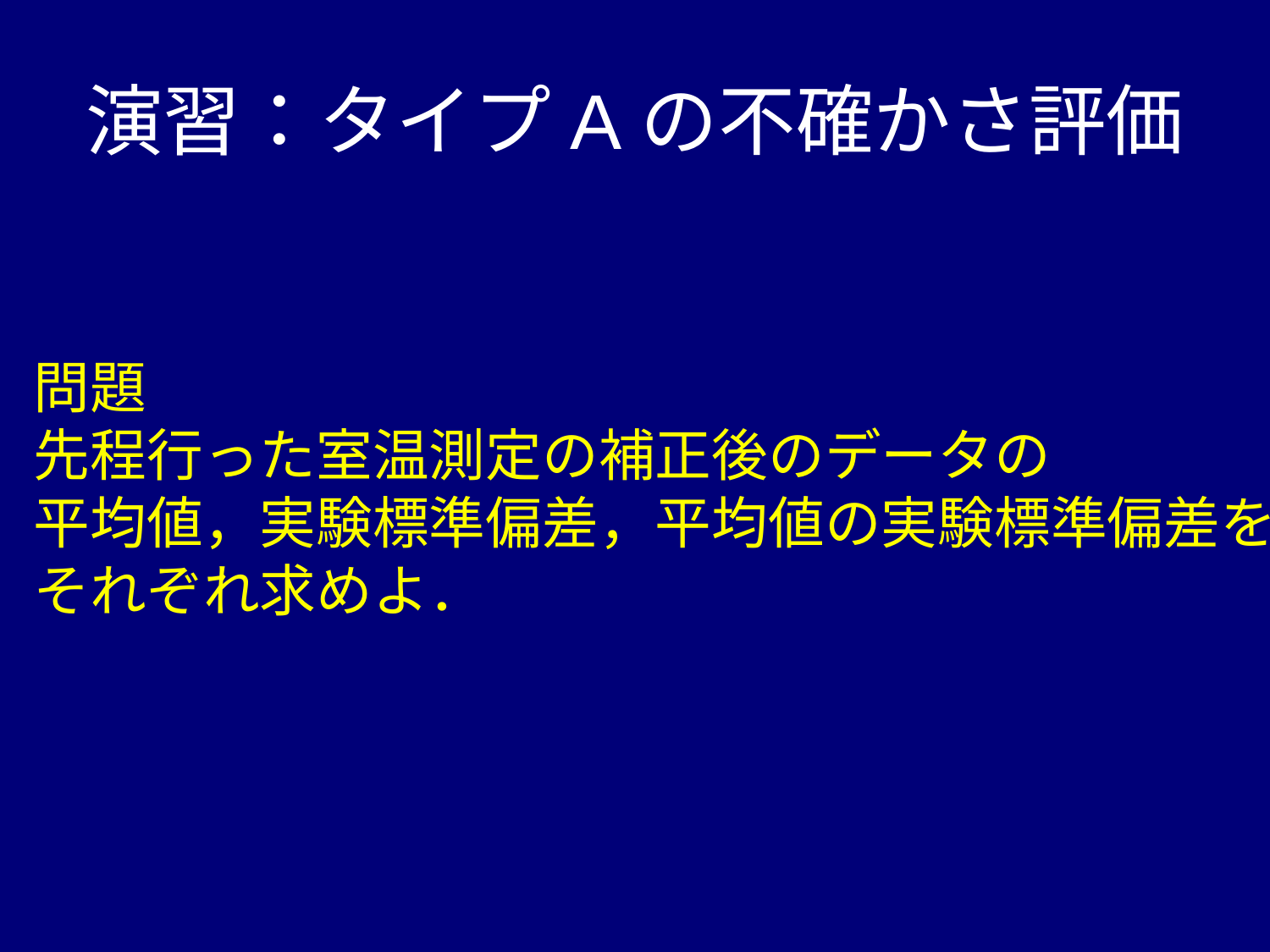

演習：タイプAの不確かさ評価
問題
先程行った室温測定の補正後のデータの
平均値，実験標準偏差，平均値の実験標準偏差を
それぞれ求めよ．